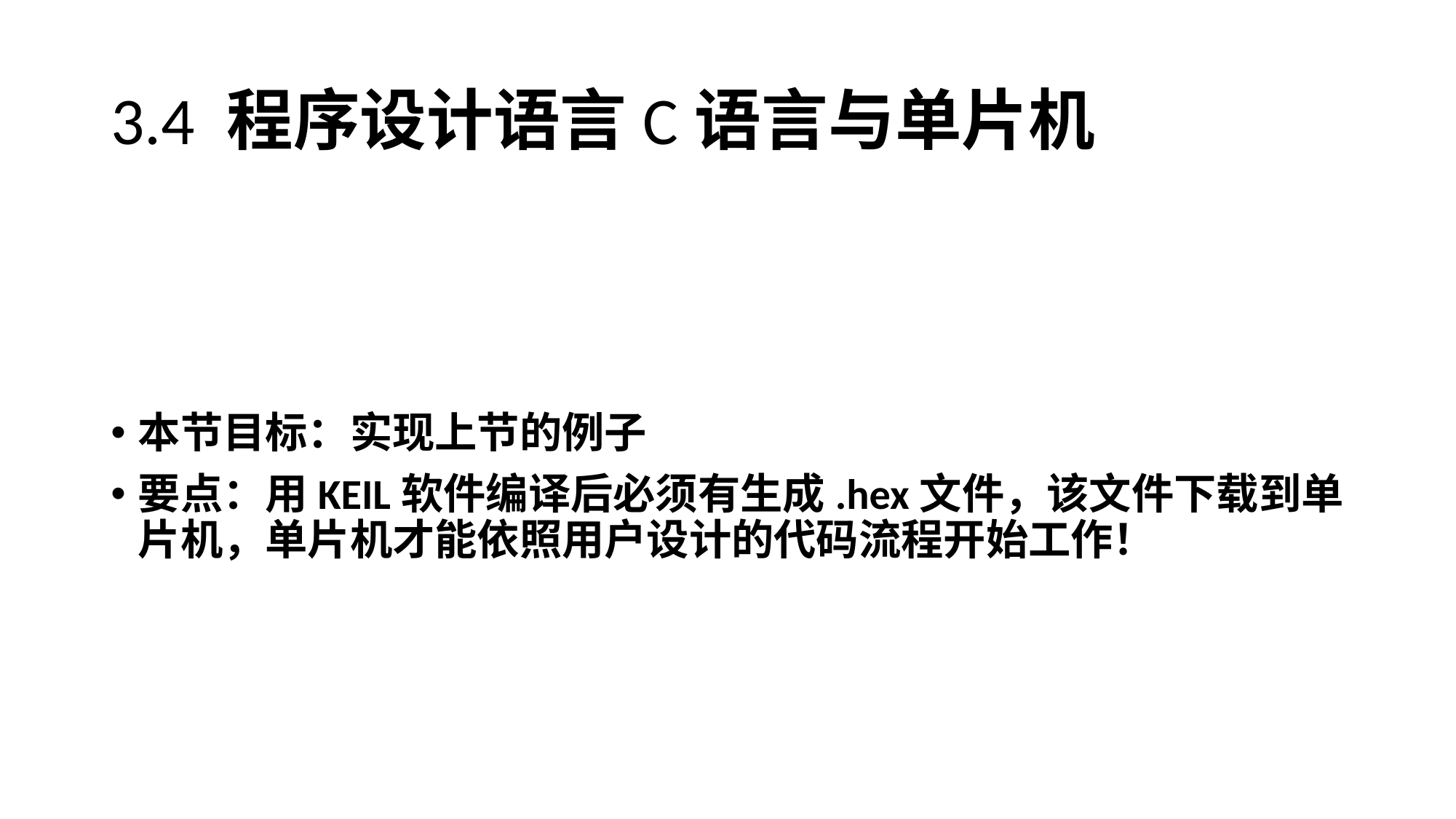

# 3.4 程序设计语言C语言与单片机

本节目标：实现上节的例子
要点：用KEIL软件编译后必须有生成.hex文件，该文件下载到单片机，单片机才能依照用户设计的代码流程开始工作！